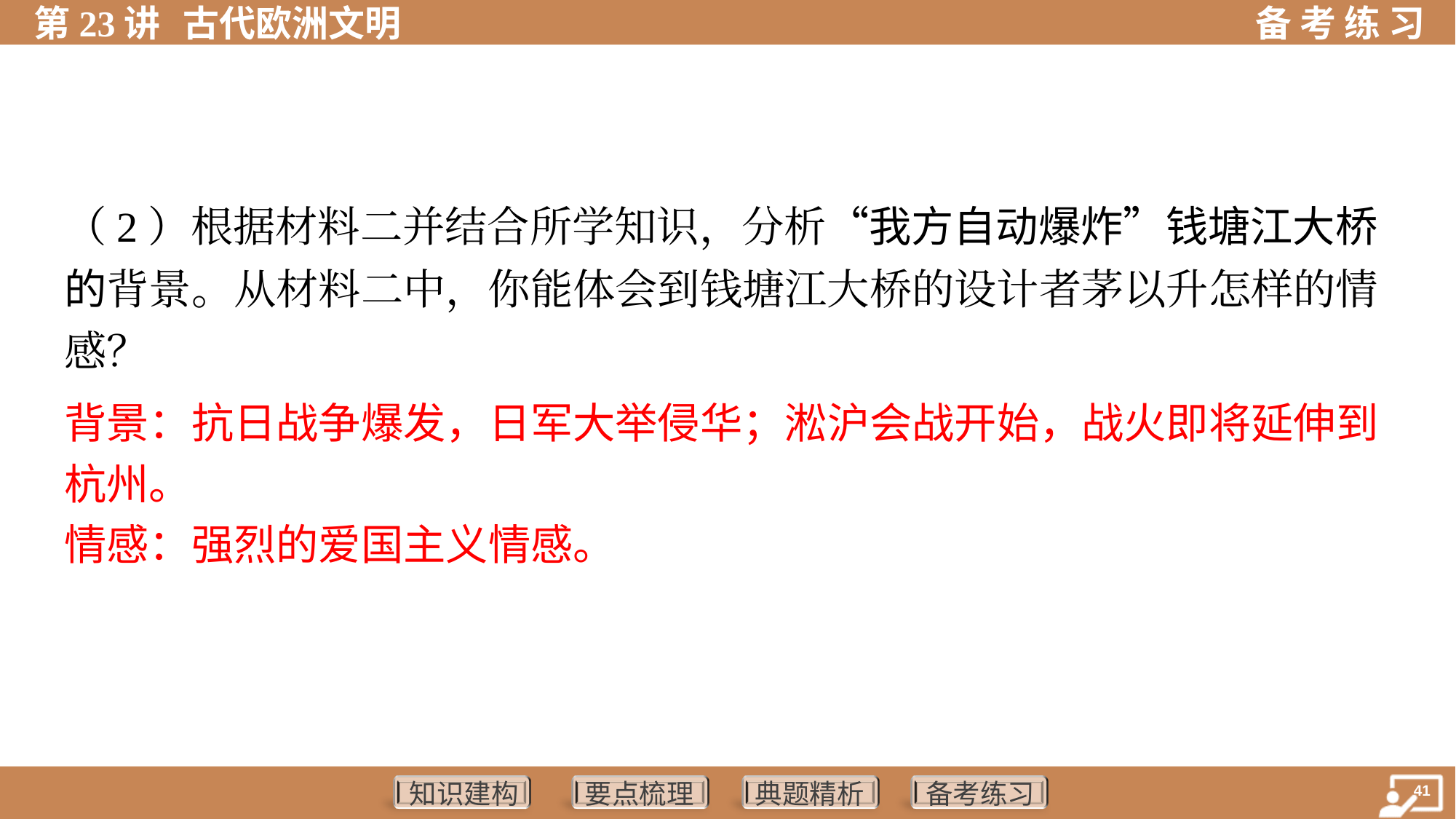

（2）根据材料二并结合所学知识，分析“我方自动爆炸”钱塘江大桥
的背景。从材料二中，你能体会到钱塘江大桥的设计者茅以升怎样的情
感？
背景：抗日战争爆发，日军大举侵华；淞沪会战开始，战火即将延伸到
杭州。
情感：强烈的爱国主义情感。